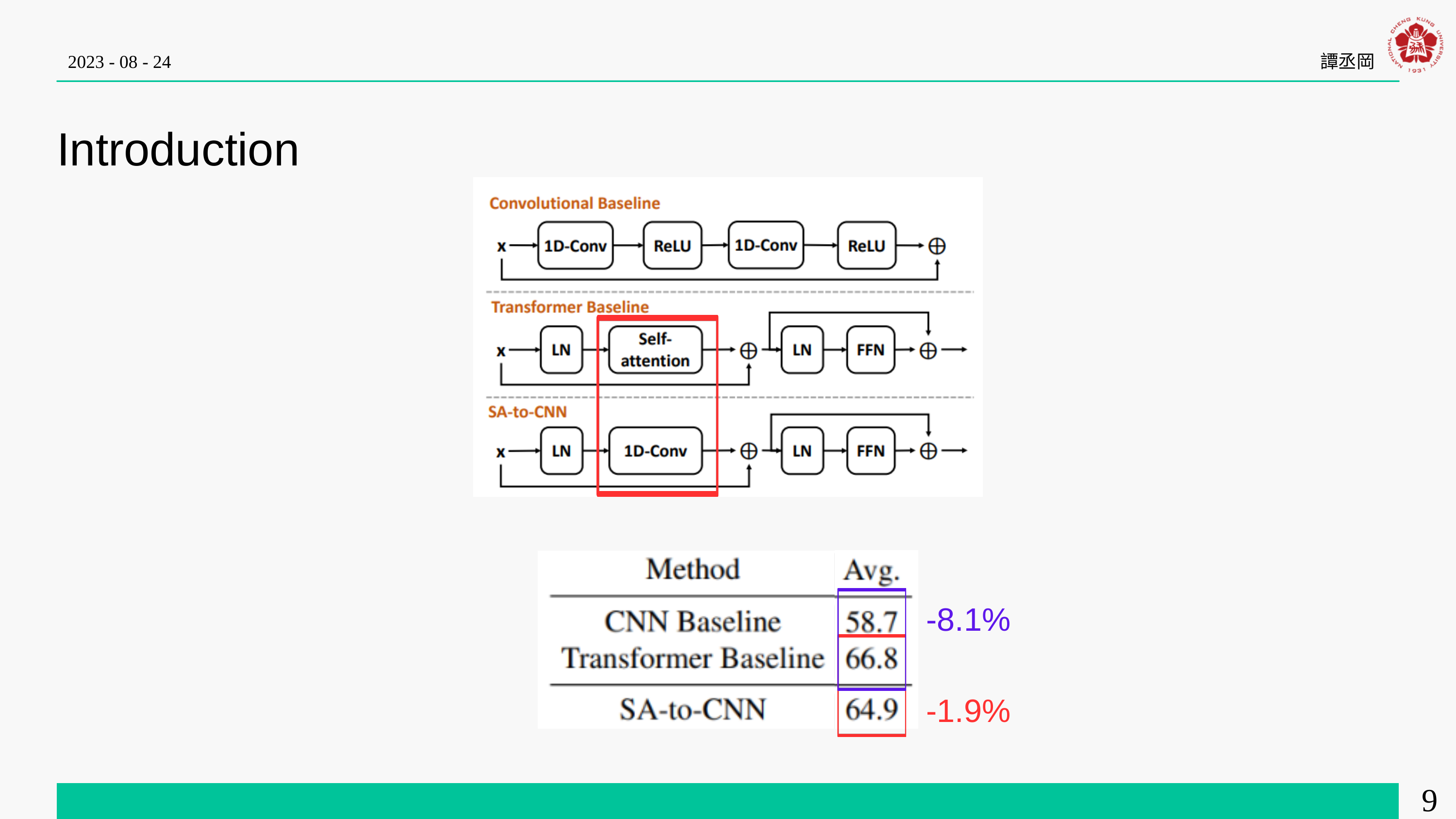

2023 - 08 - 24
譚丞岡

Introduction

-8.1%

-1.9%
9